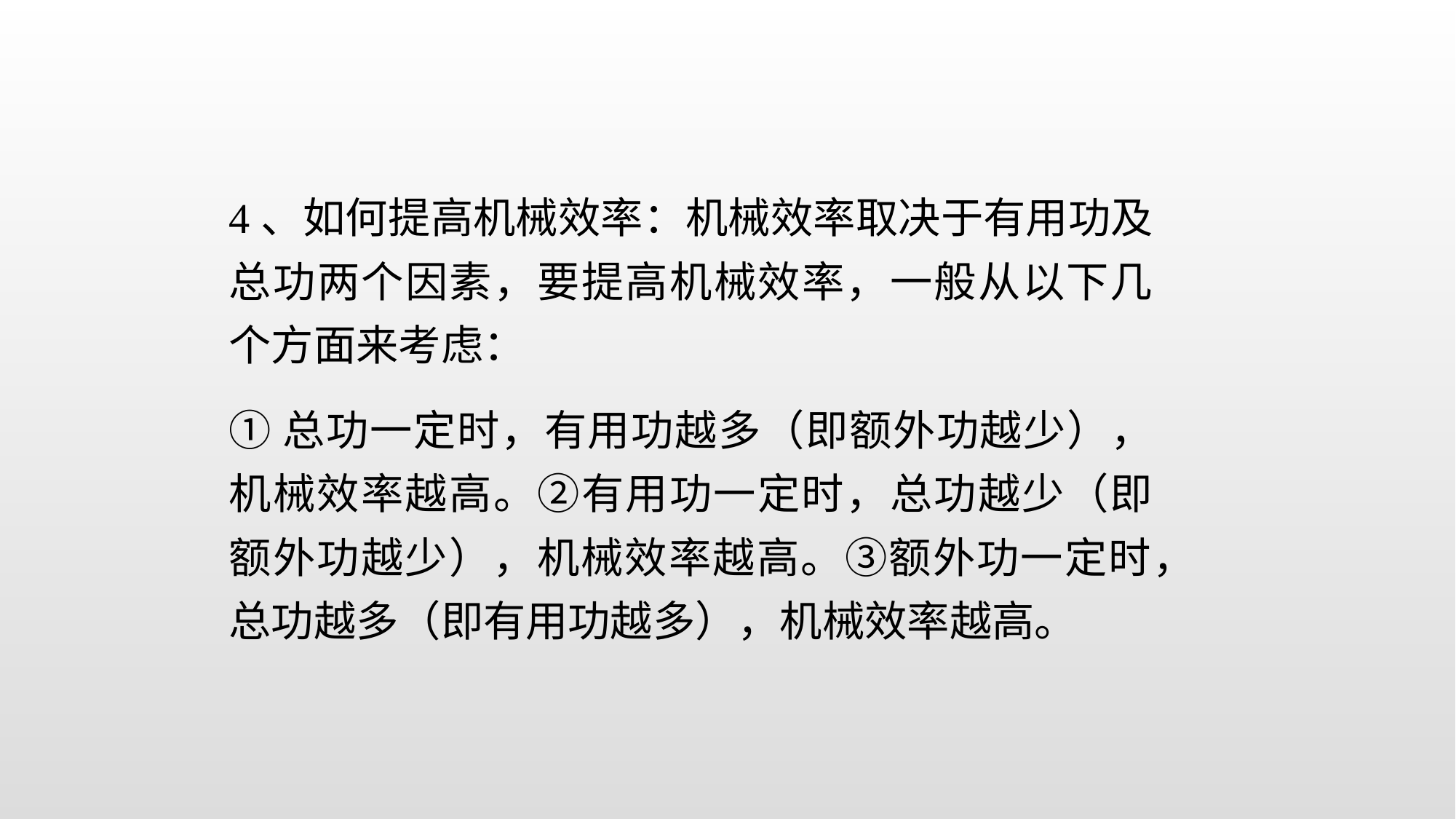

4、如何提高机械效率：机械效率取决于有用功及总功两个因素，要提高机械效率，一般从以下几个方面来考虑：
①总功一定时，有用功越多（即额外功越少），机械效率越高。②有用功一定时，总功越少（即额外功越少），机械效率越高。③额外功一定时，总功越多（即有用功越多），机械效率越高。